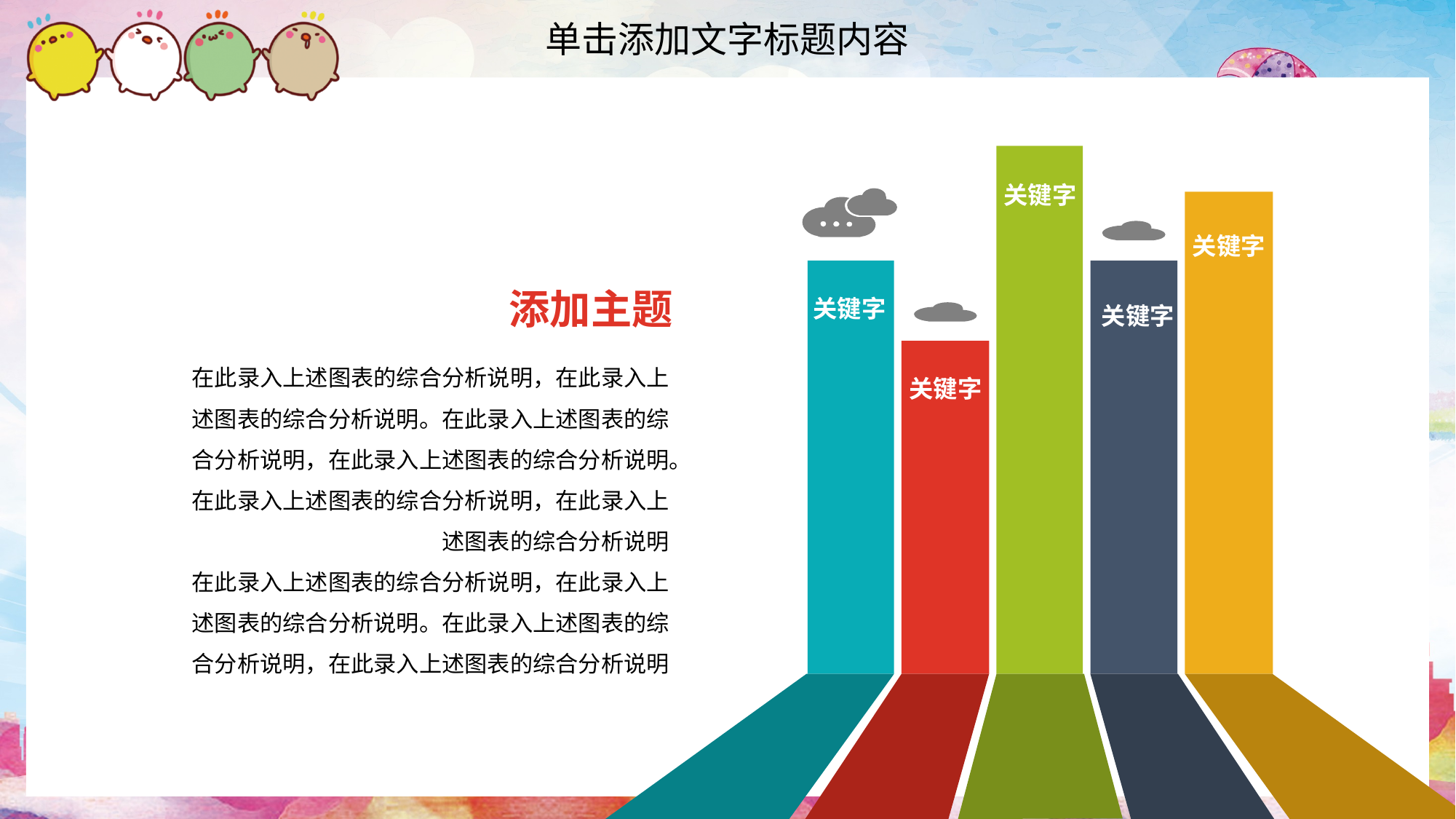

关键字

关键字
添加主题
关键字
关键字

在此录入上述图表的综合分析说明，在此录入上述图表的综合分析说明。在此录入上述图表的综合分析说明，在此录入上述图表的综合分析说明。在此录入上述图表的综合分析说明，在此录入上述图表的综合分析说明
在此录入上述图表的综合分析说明，在此录入上述图表的综合分析说明。在此录入上述图表的综合分析说明，在此录入上述图表的综合分析说明
关键字